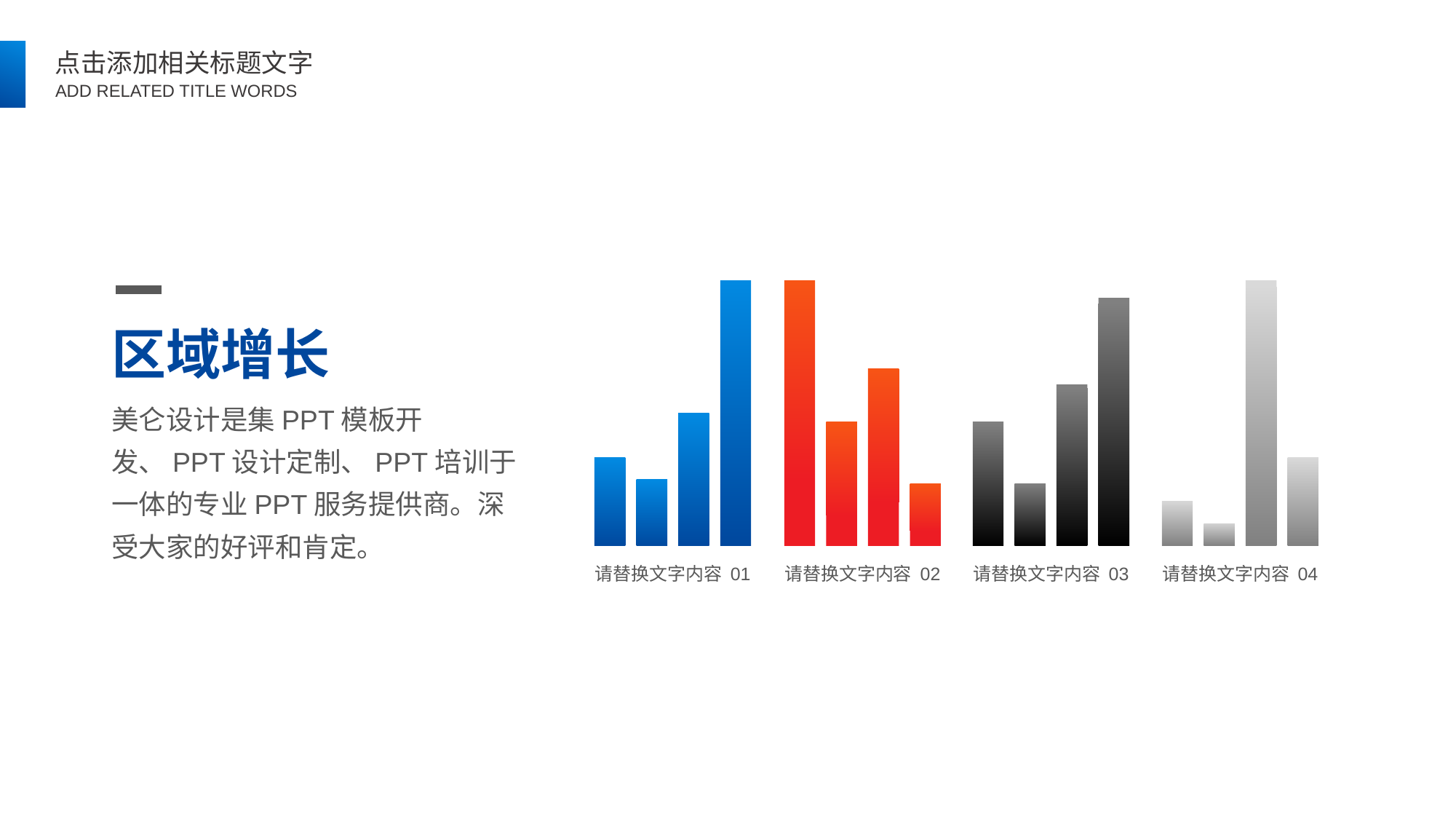

### Chart

| Category |  |
|---|---|

### Chart

| Category |  |
|---|---|

### Chart

| Category |  |
|---|---|

### Chart

| Category |  |
|---|---|
区域增长
美仑设计是集PPT模板开发、PPT设计定制、PPT培训于一体的专业PPT服务提供商。深受大家的好评和肯定。
请替换文字内容 01
请替换文字内容 02
请替换文字内容 03
请替换文字内容 04